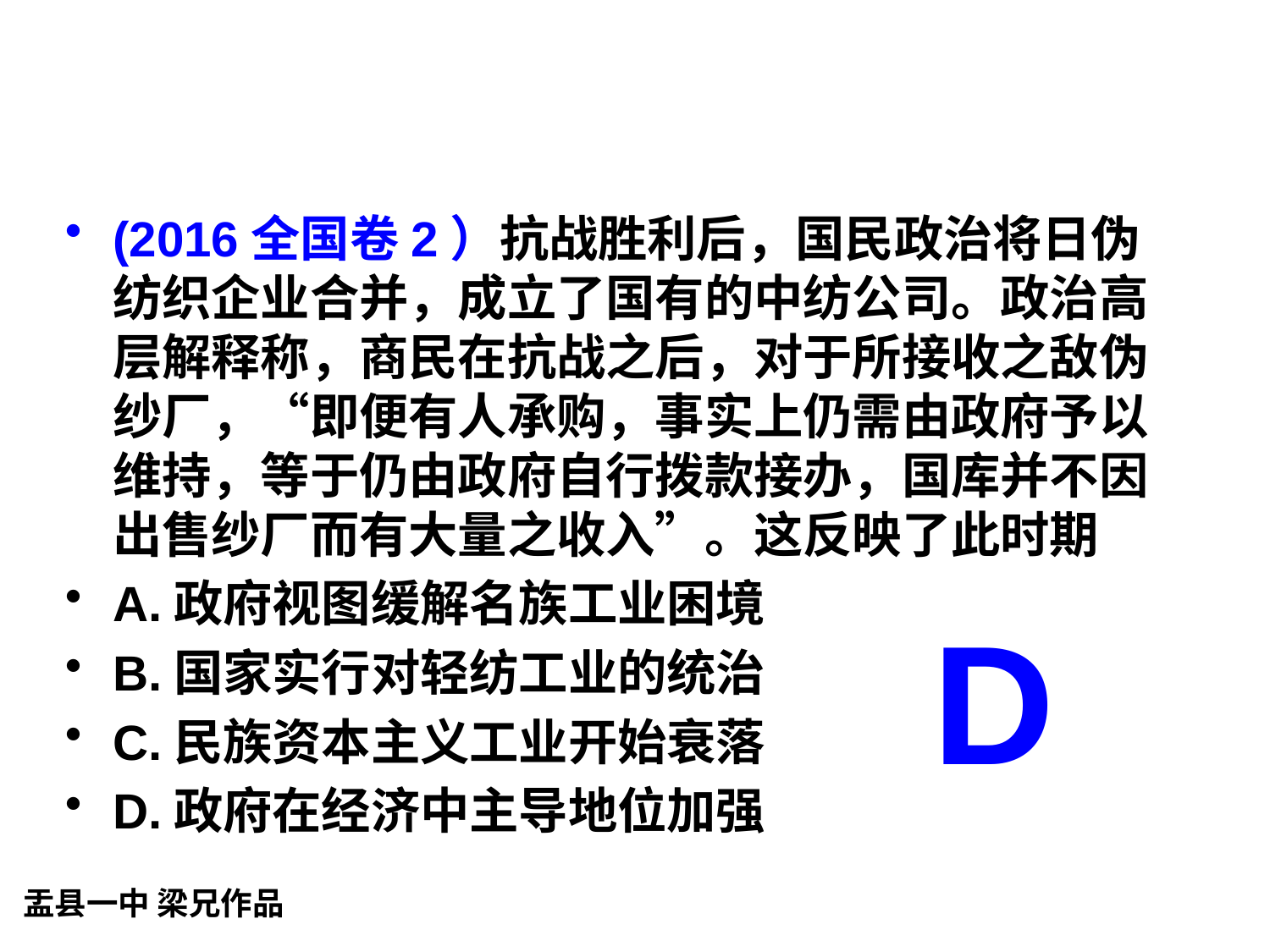

#
(2016全国卷2）抗战胜利后，国民政治将日伪纺织企业合并，成立了国有的中纺公司。政治高层解释称，商民在抗战之后，对于所接收之敌伪纱厂，“即便有人承购，事实上仍需由政府予以维持，等于仍由政府自行拨款接办，国库并不因出售纱厂而有大量之收入”。这反映了此时期
A.政府视图缓解名族工业困境
B.国家实行对轻纺工业的统治
C.民族资本主义工业开始衰落
D.政府在经济中主导地位加强
D
盂县一中 梁兄作品